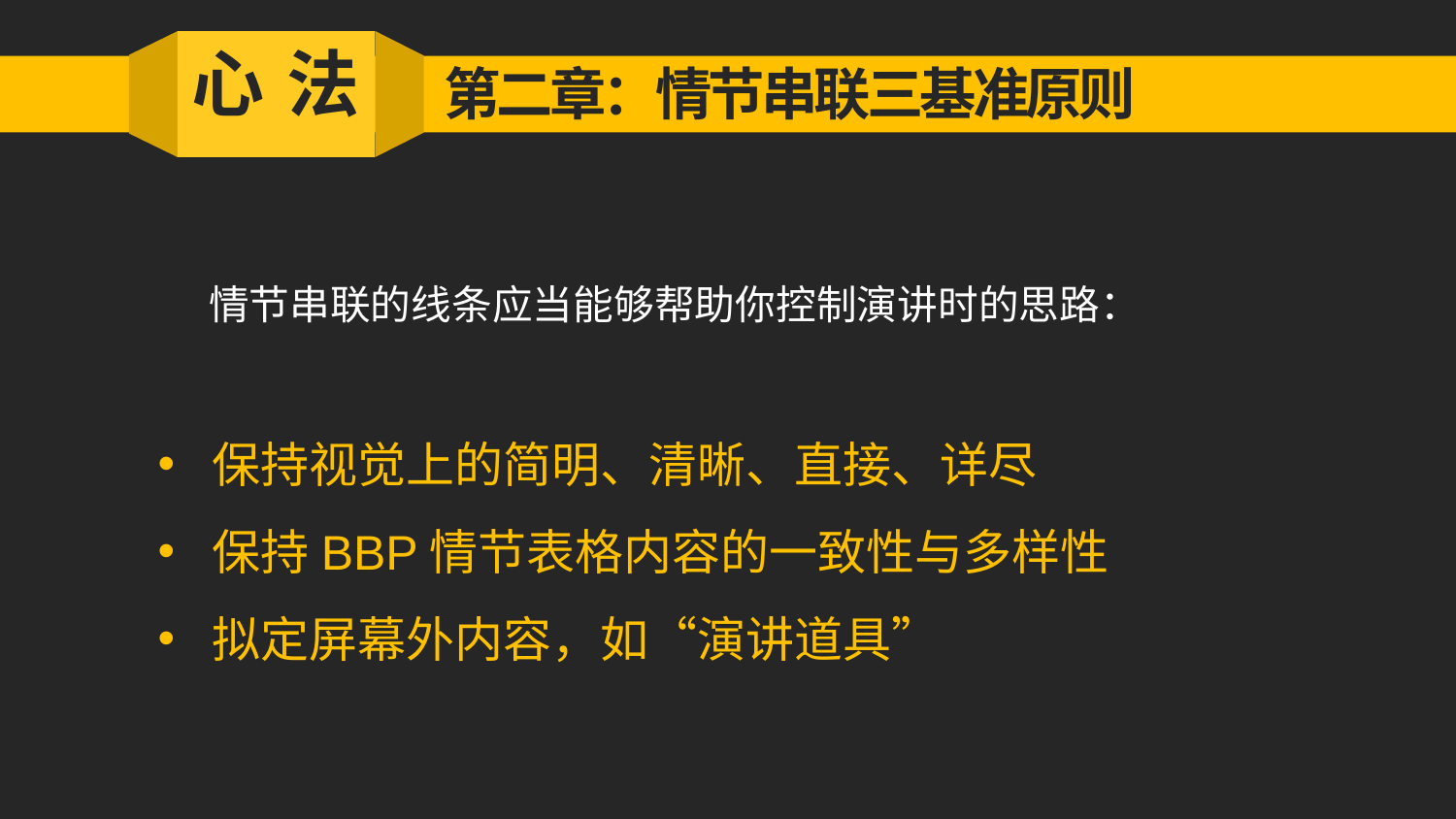

心  法

第二章：情节串联三基准原则

情节串联的线条应当能够帮助你控制演讲时的思路：
保持视觉上的简明、清晰、直接、详尽
保持BBP情节表格内容的一致性与多样性
拟定屏幕外内容，如“演讲道具”